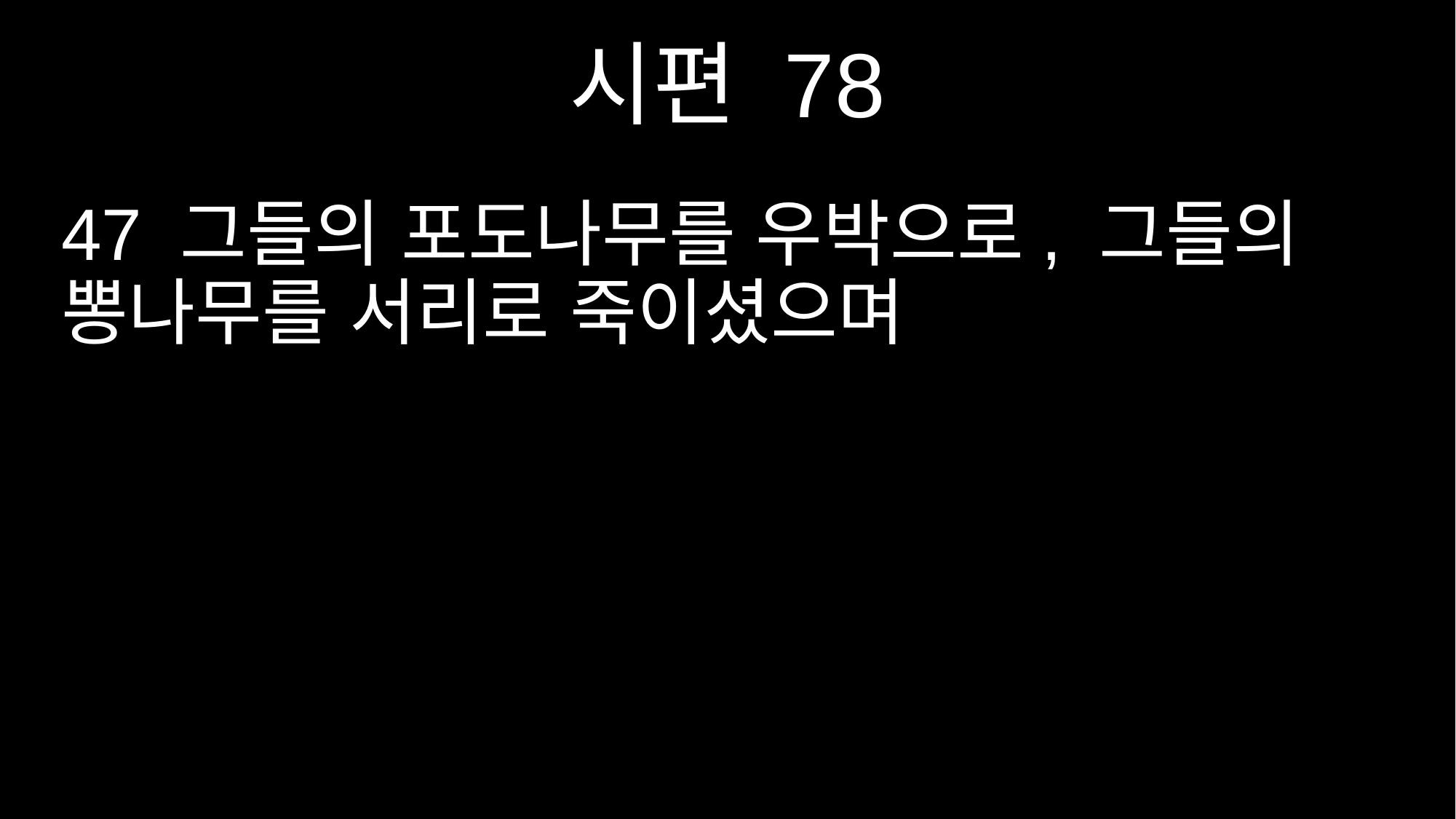

시편 78
47 그들의 포도나무를 우박으로, 그들의 뽕나무를 서리로 죽이셨으며